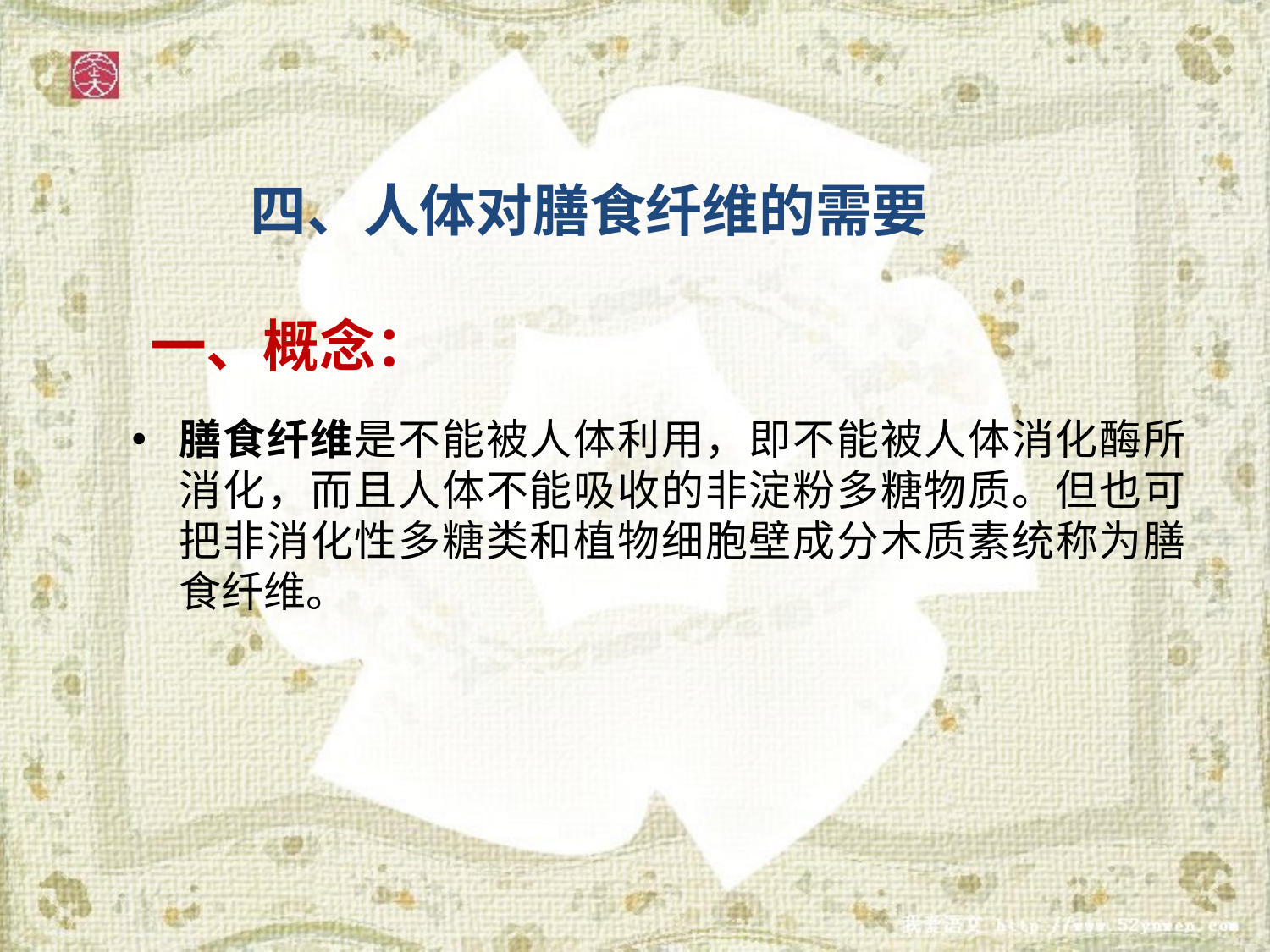

四、人体对膳食纤维的需要
# 一、概念：
膳食纤维是不能被人体利用，即不能被人体消化酶所消化，而且人体不能吸收的非淀粉多糖物质。但也可把非消化性多糖类和植物细胞壁成分木质素统称为膳食纤维。